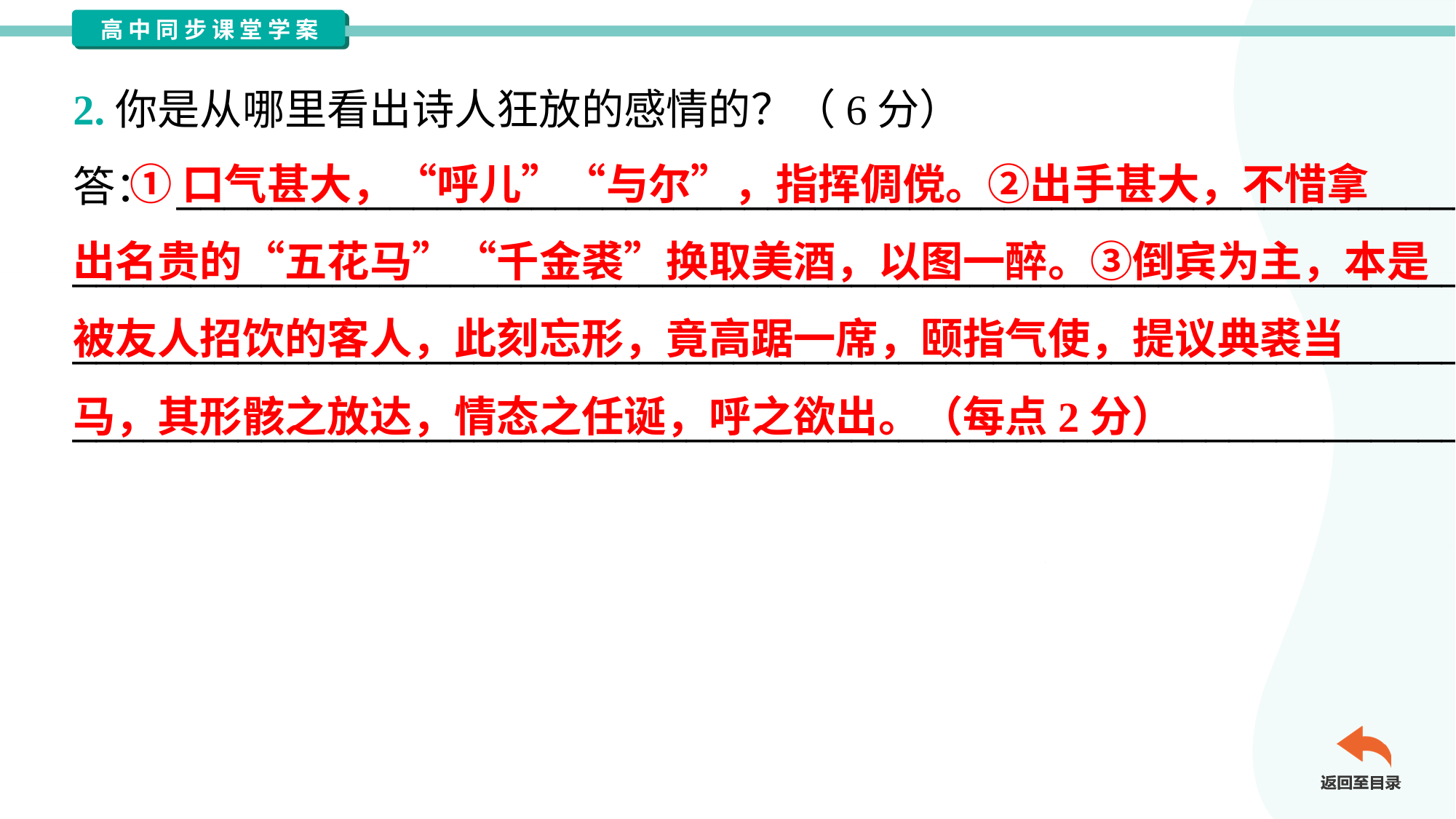

2.你是从哪里看出诗人狂放的感情的？（6分）
答： ________________________________________________________
_____________________________________________________________
_____________________________________________________________
_____________________________________________________________
      ①口气甚大，“呼儿”“与尔”，指挥倜傥。②出手甚大，不惜拿
出名贵的“五花马”“千金裘”换取美酒，以图一醉。③倒宾为主，本是
被友人招饮的客人，此刻忘形，竟高踞一席，颐指气使，提议典裘当
马，其形骸之放达，情态之任诞，呼之欲出。（每点2分）